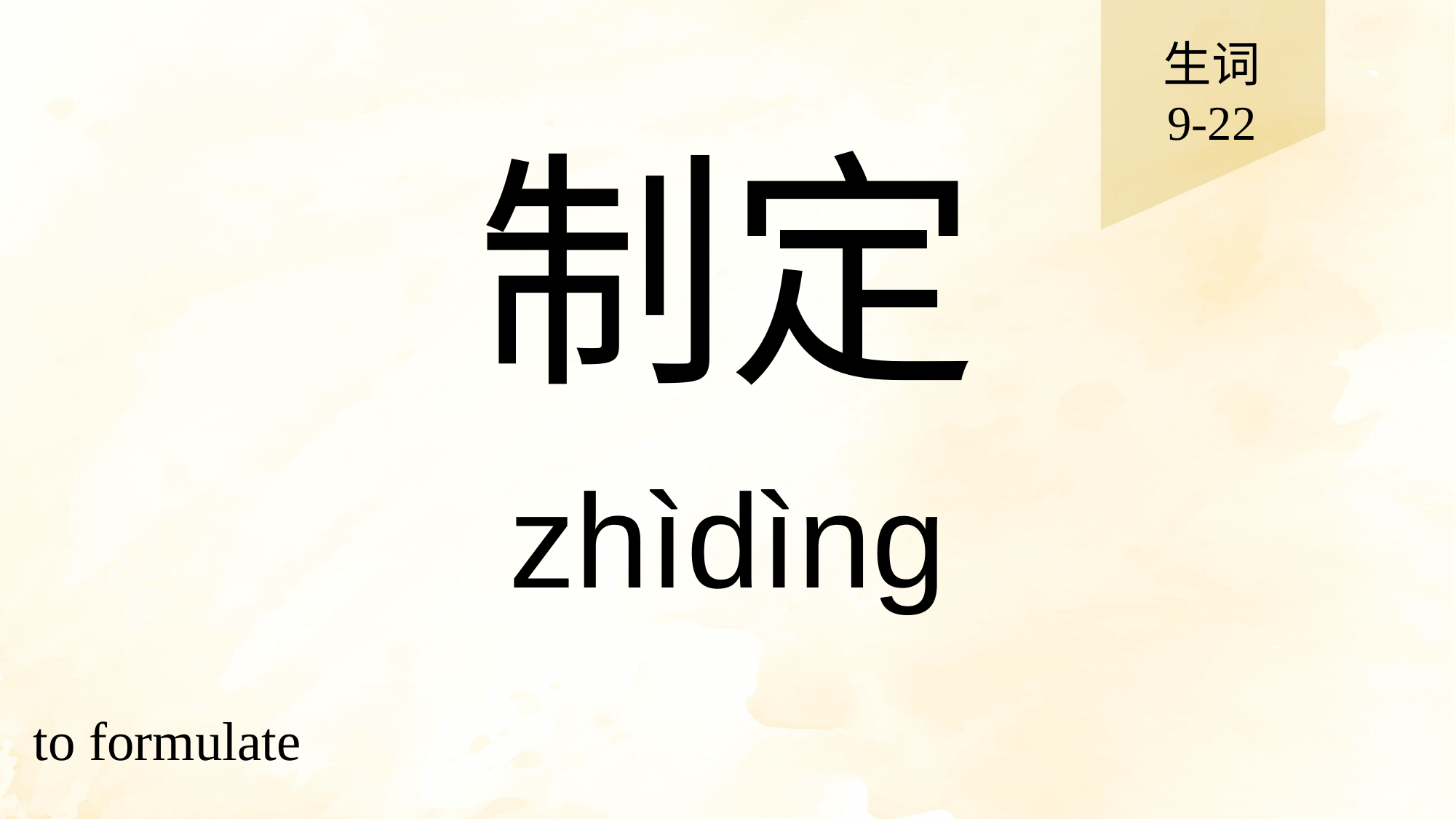

生词
9-22
# 制定
zhìdìng
to formulate